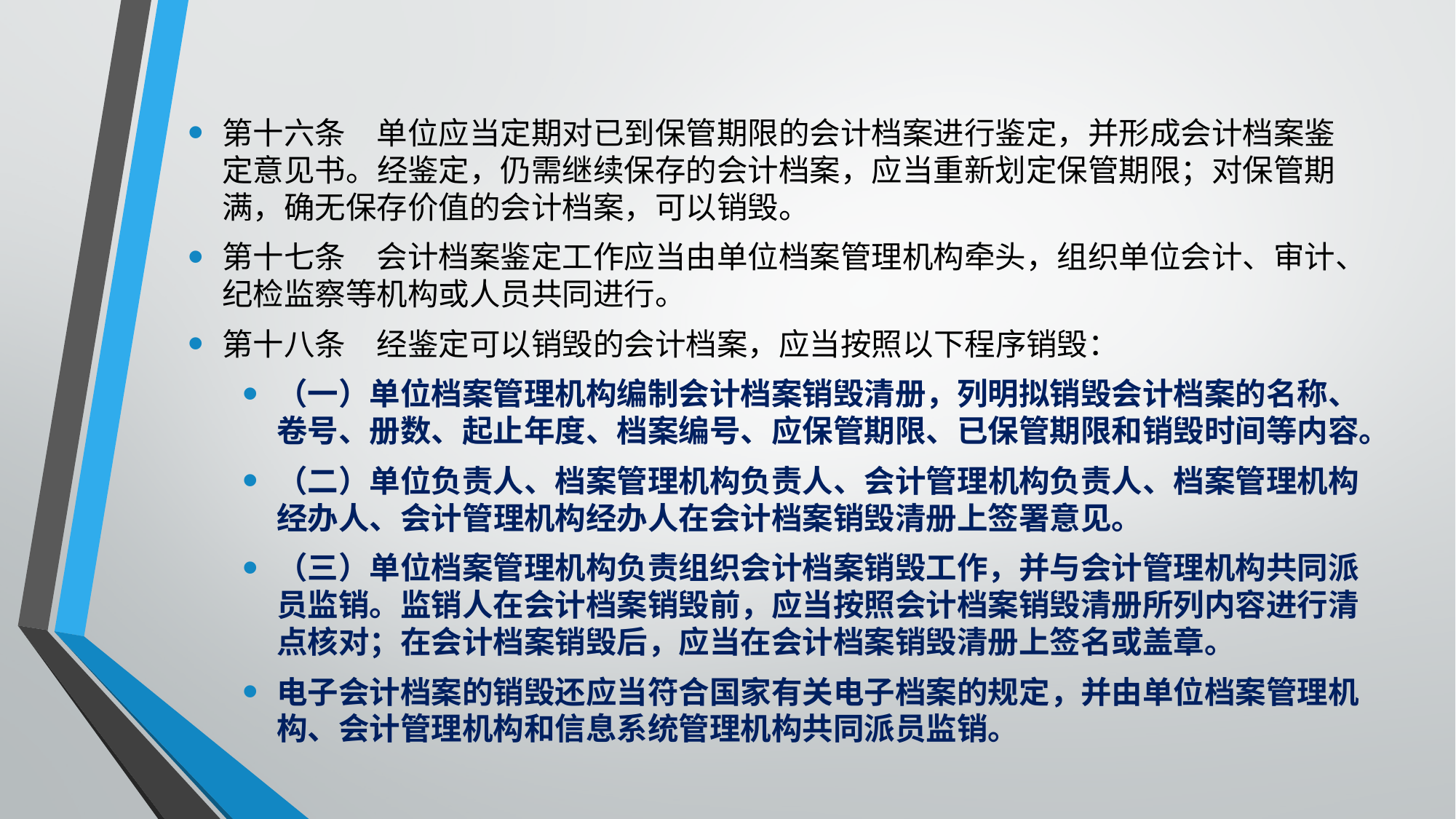

第十六条　单位应当定期对已到保管期限的会计档案进行鉴定，并形成会计档案鉴定意见书。经鉴定，仍需继续保存的会计档案，应当重新划定保管期限；对保管期满，确无保存价值的会计档案，可以销毁。
第十七条　会计档案鉴定工作应当由单位档案管理机构牵头，组织单位会计、审计、纪检监察等机构或人员共同进行。
第十八条　经鉴定可以销毁的会计档案，应当按照以下程序销毁：
（一）单位档案管理机构编制会计档案销毁清册，列明拟销毁会计档案的名称、卷号、册数、起止年度、档案编号、应保管期限、已保管期限和销毁时间等内容。
（二）单位负责人、档案管理机构负责人、会计管理机构负责人、档案管理机构经办人、会计管理机构经办人在会计档案销毁清册上签署意见。
（三）单位档案管理机构负责组织会计档案销毁工作，并与会计管理机构共同派员监销。监销人在会计档案销毁前，应当按照会计档案销毁清册所列内容进行清点核对；在会计档案销毁后，应当在会计档案销毁清册上签名或盖章。
电子会计档案的销毁还应当符合国家有关电子档案的规定，并由单位档案管理机构、会计管理机构和信息系统管理机构共同派员监销。